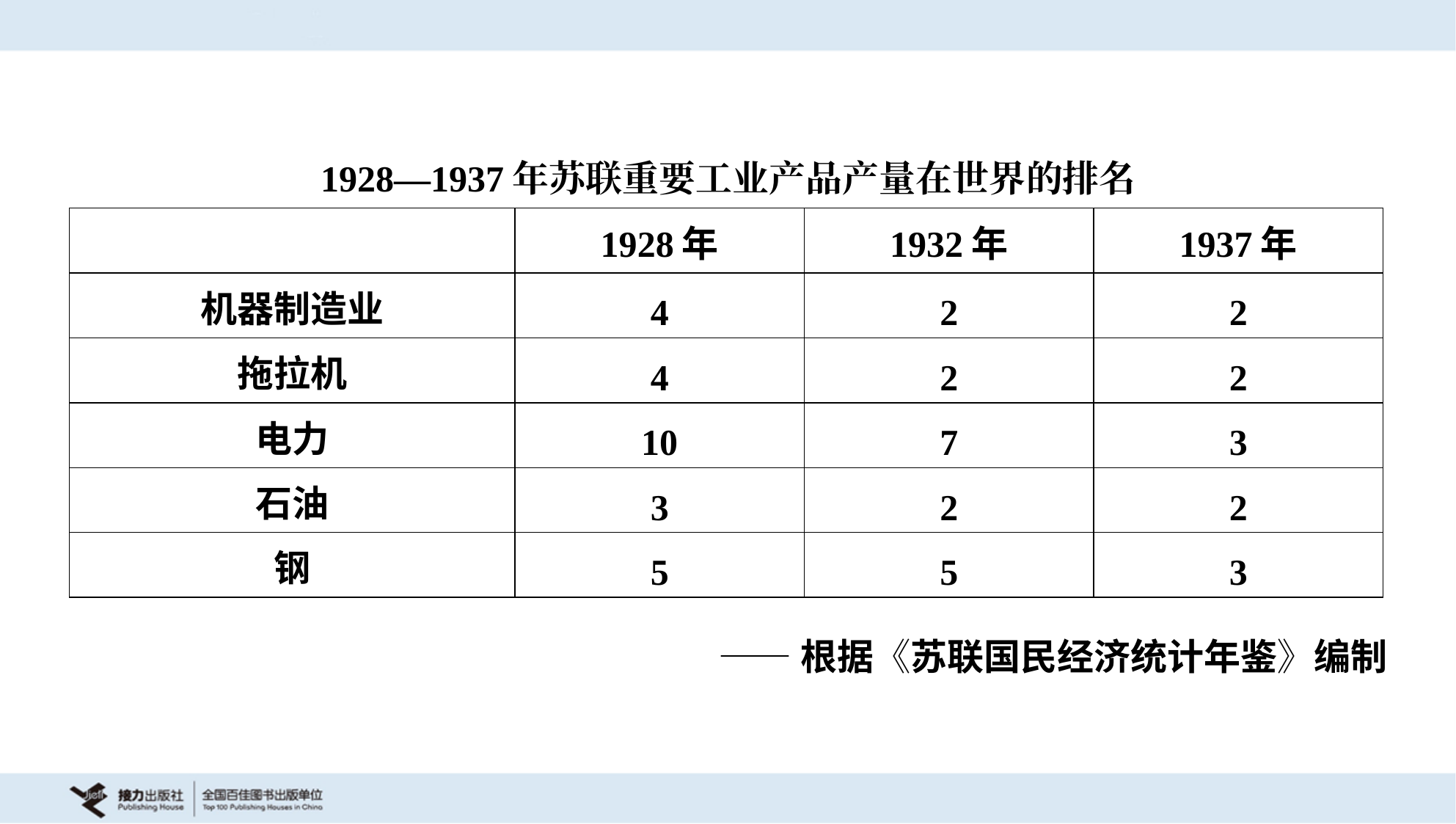

1928—1937年苏联重要工业产品产量在世界的排名
|  | 1928年 | 1932年 | 1937年 |
| --- | --- | --- | --- |
| 机器制造业 | 4 | 2 | 2 |
| 拖拉机 | 4 | 2 | 2 |
| 电力 | 10 | 7 | 3 |
| 石油 | 3 | 2 | 2 |
| 钢 | 5 | 5 | 3 |
——根据《苏联国民经济统计年鉴》编制